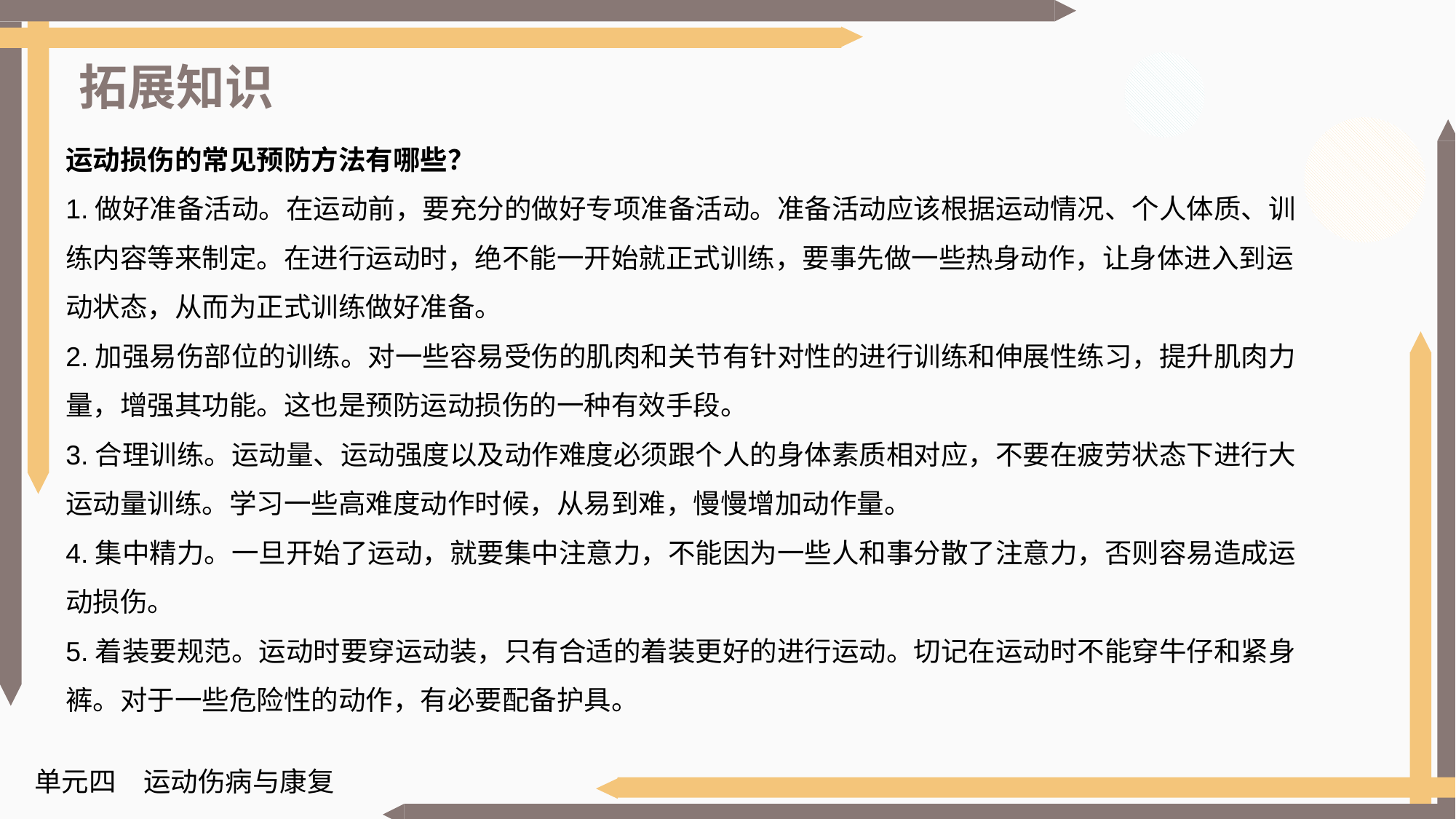

拓展知识

运动损伤的常见预防方法有哪些？
1.做好准备活动。在运动前，要充分的做好专项准备活动。准备活动应该根据运动情况、个人体质、训练内容等来制定。在进行运动时，绝不能一开始就正式训练，要事先做一些热身动作，让身体进入到运动状态，从而为正式训练做好准备。
2.加强易伤部位的训练。对一些容易受伤的肌肉和关节有针对性的进行训练和伸展性练习，提升肌肉力量，增强其功能。这也是预防运动损伤的一种有效手段。
3.合理训练。运动量、运动强度以及动作难度必须跟个人的身体素质相对应，不要在疲劳状态下进行大运动量训练。学习一些高难度动作时候，从易到难，慢慢增加动作量。
4.集中精力。一旦开始了运动，就要集中注意力，不能因为一些人和事分散了注意力，否则容易造成运动损伤。
5.着装要规范。运动时要穿运动装，只有合适的着装更好的进行运动。切记在运动时不能穿牛仔和紧身裤。对于一些危险性的动作，有必要配备护具。
单元四　运动伤病与康复